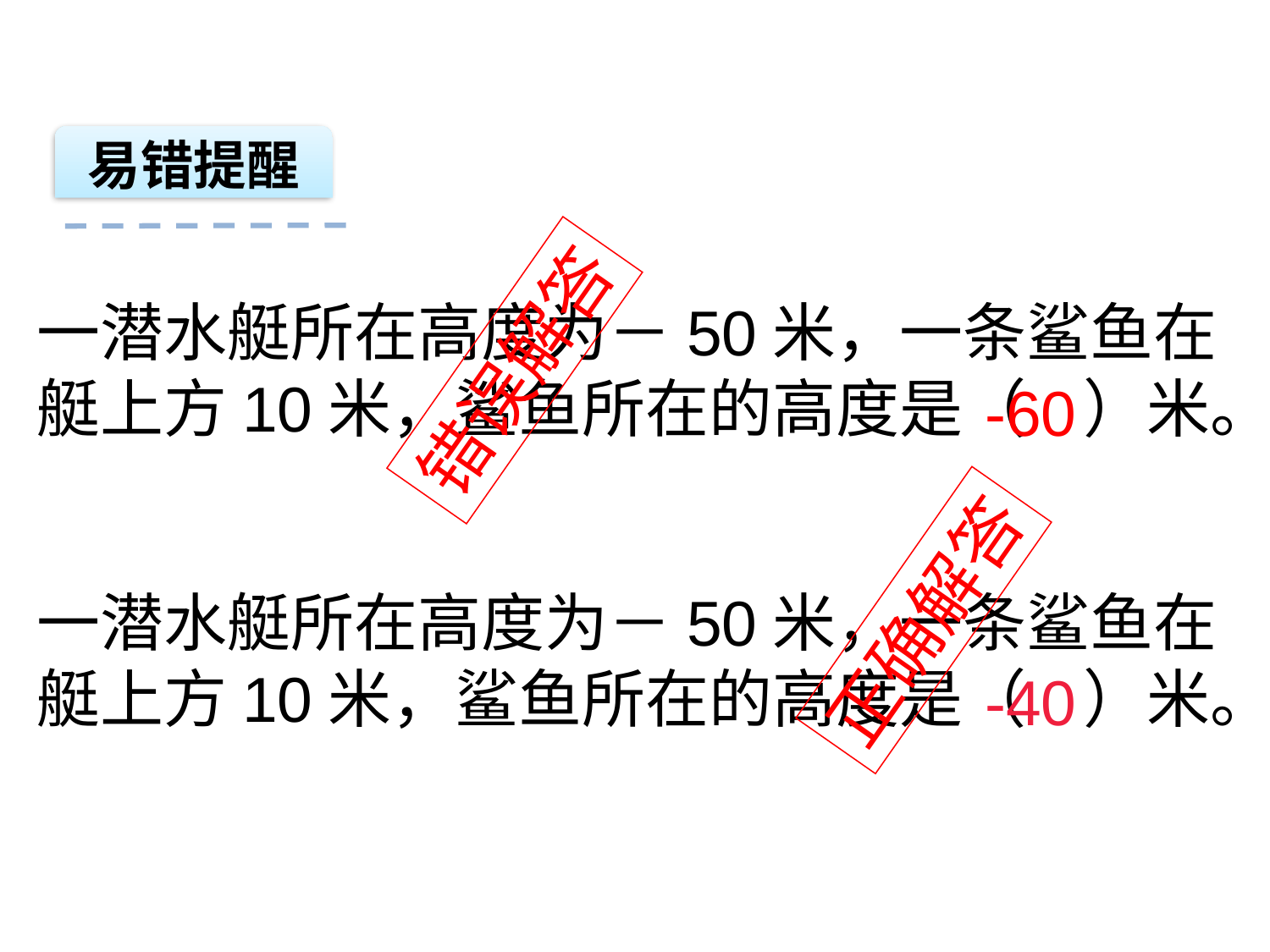

易错提醒
一潜水艇所在高度为－50米，一条鲨鱼在
艇上方10米，鲨鱼所在的高度是（    ）米。
错误解答
-60
正确解答
一潜水艇所在高度为－50米，一条鲨鱼在
艇上方10米，鲨鱼所在的高度是（    ）米。
-40